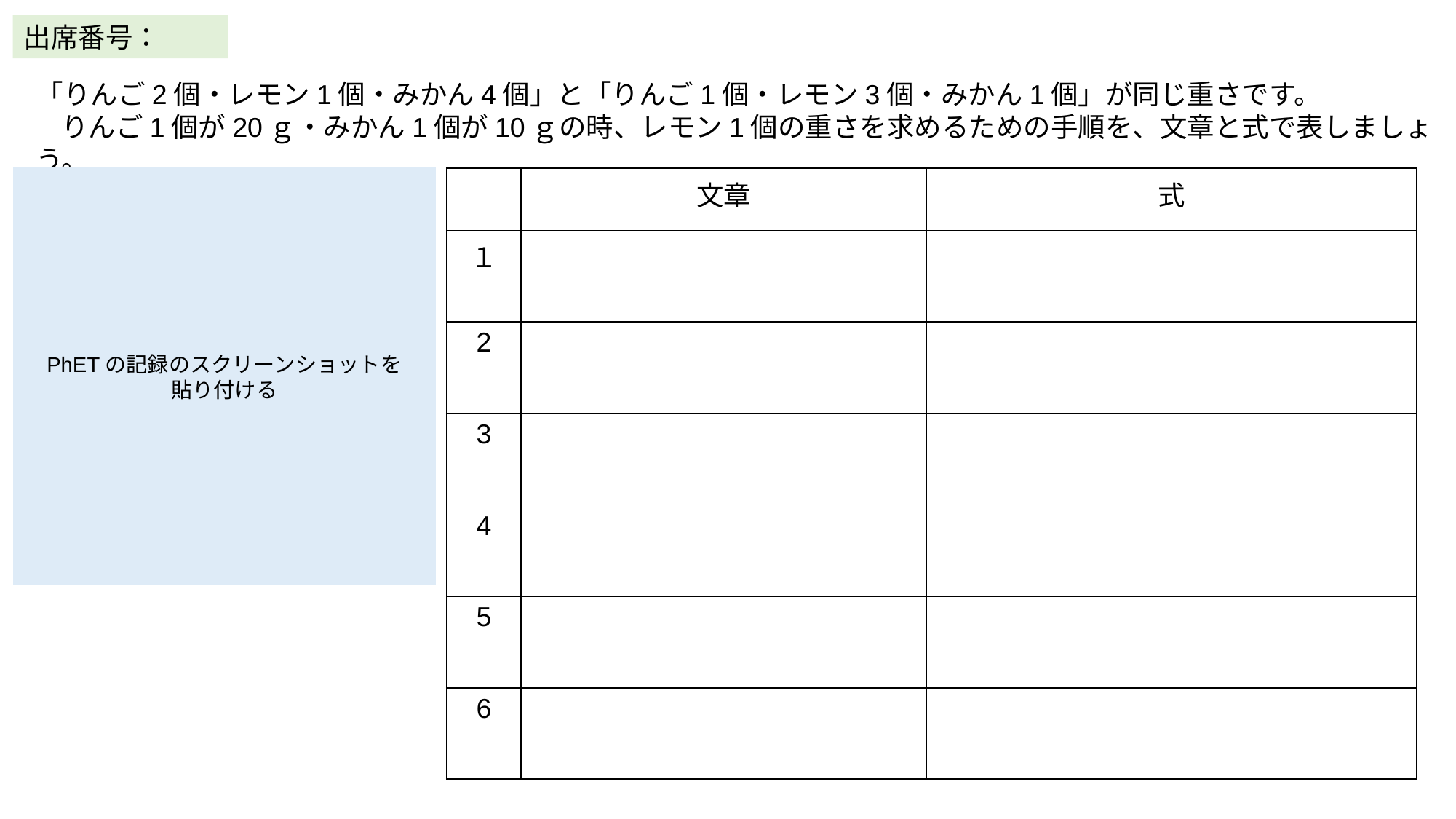

出席番号：
「りんご2個・レモン1個・みかん4個」と「りんご1個・レモン3個・みかん1個」が同じ重さです。
   りんご1個が20ｇ・みかん1個が10ｇの時、レモン1個の重さを求めるための手順を、文章と式で表しましょう。
PhETの記録のスクリーンショットを
貼り付ける
|  | 文章 | 式 |
| --- | --- | --- |
| １ |  |  |
| 2 |  |  |
| 3 |  |  |
| 4 |  |  |
| 5 |  |  |
| 6 |  |  |